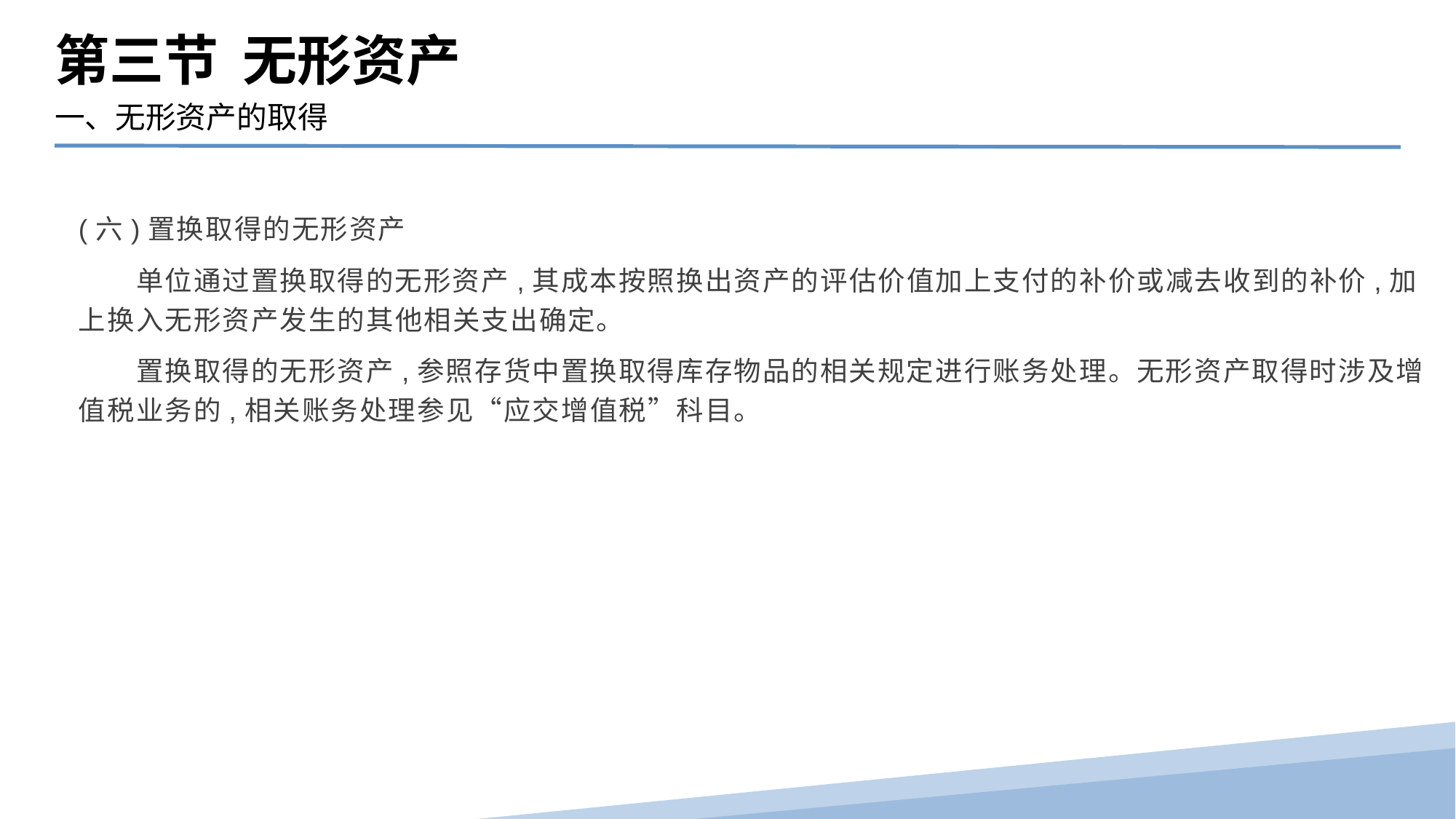

第三节  无形资产
一、无形资产的取得
(六)置换取得的无形资产
　　单位通过置换取得的无形资产,其成本按照换出资产的评估价值加上支付的补价或减去收到的补价,加上换入无形资产发生的其他相关支出确定。
　　置换取得的无形资产,参照存货中置换取得库存物品的相关规定进行账务处理。无形资产取得时涉及增值税业务的,相关账务处理参见“应交增值税”科目。